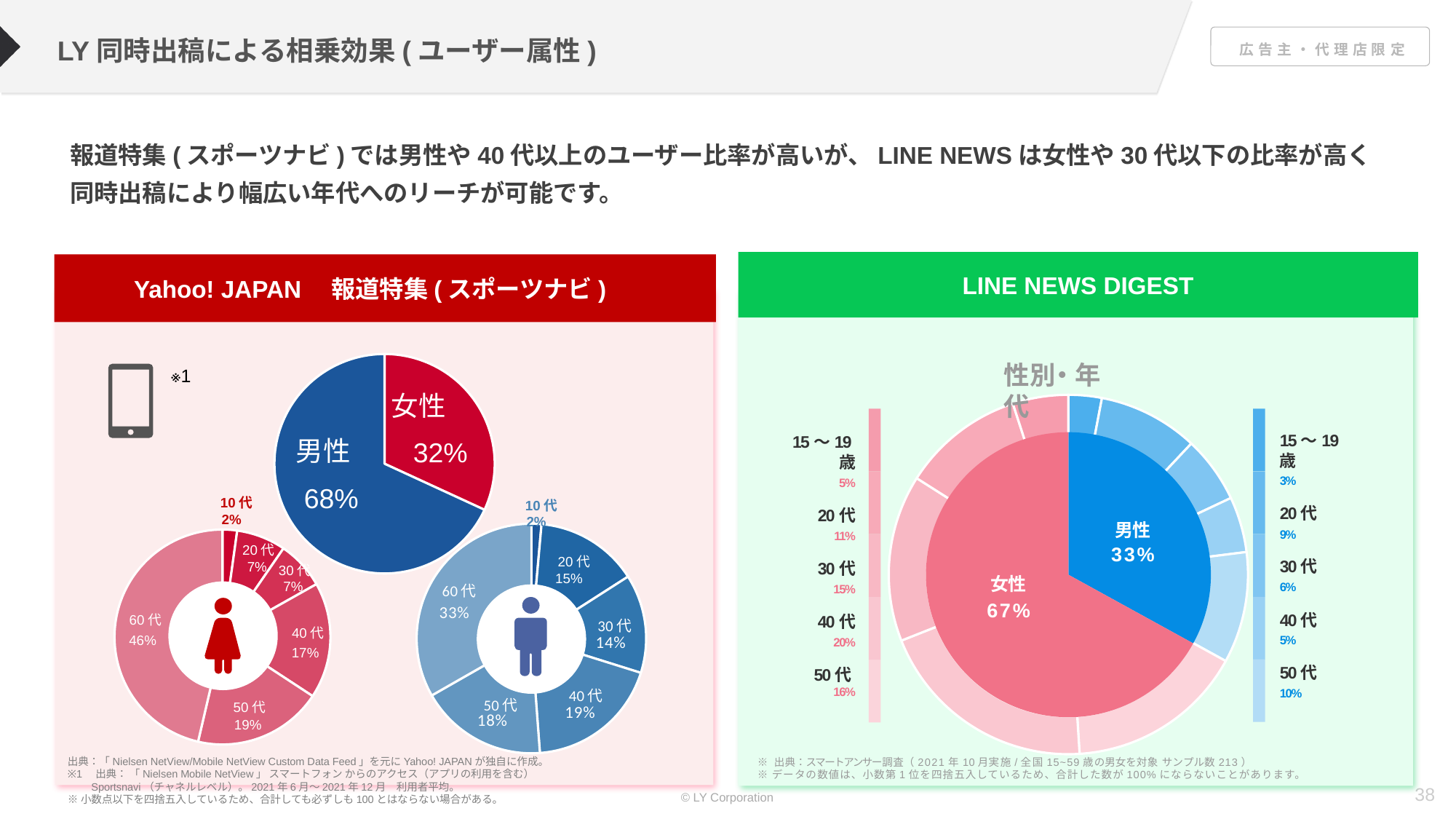

LY同時出稿による相乗効果(ユーザー属性)
報道特集(スポーツナビ)では男性や40代以上のユーザー比率が高いが、LINE NEWSは女性や30代以下の比率が高く
同時出稿により幅広い年代へのリーチが可能です。
LINE NEWS DIGEST
Yahoo! JAPAN　報道特集(スポーツナビ)

### Chart

| Category |  |
|---|---|
※1

女性
男性
32%
68%
10代
10代
2%
2%

### Chart

| Category |  |
|---|---|

### Chart

| Category |  |
|---|---|
20代
20代
7%
30代
15%
7%

60代
40代
46%
17%
50代
19%
性別・年代

### Chart

| Category |  |
|---|---|
| 15～19歳 | 3.0 |
| 20代 | 9.0 |
| 30代 | 6.0 |
| 40代 | 5.0 |
| 50代 | 10.0 |
| 50代 | 16.0 |
| 40代 | 20.0 |
| 30代 | 15.0 |
| 20代 | 11.0 |
| 15～19歳 | 5.0 |

### Chart

| Category |  |
|---|---|
| 男性 | 33.0 |
| 女性 | 67.0 |

### Chart

| Category |  |
|---|---|
| 男性 | 33.0 |
| 女性 | 67.0 |
15～19歳
5%
20代
11%
30代
15%
40代
20%
50代16%
15～19歳
3%
20代
9%
30代
6%
40代
5%
50代
10%

男性
33%

女性
67%

出典：「Nielsen NetView/Mobile NetView Custom Data Feed」を元にYahoo! JAPANが独自に作成。
※1　出典： 「Nielsen Mobile NetView」 スマートフォン からのアクセス（アプリの利用を含む）
　　Sportsnavi（チャネルレベル）。2021年6月～2021年12月　利用者平均。
※小数点以下を四捨五入しているため、合計しても必ずしも100とはならない場合がある。
※ 出典：スマートアンサー調査（2021年10月実施/全国15~59歳の男女を対象 サンプル数213）
※ データの数値は、小数第1位を四捨五入しているため、合計した数が100%にならないことがあります。